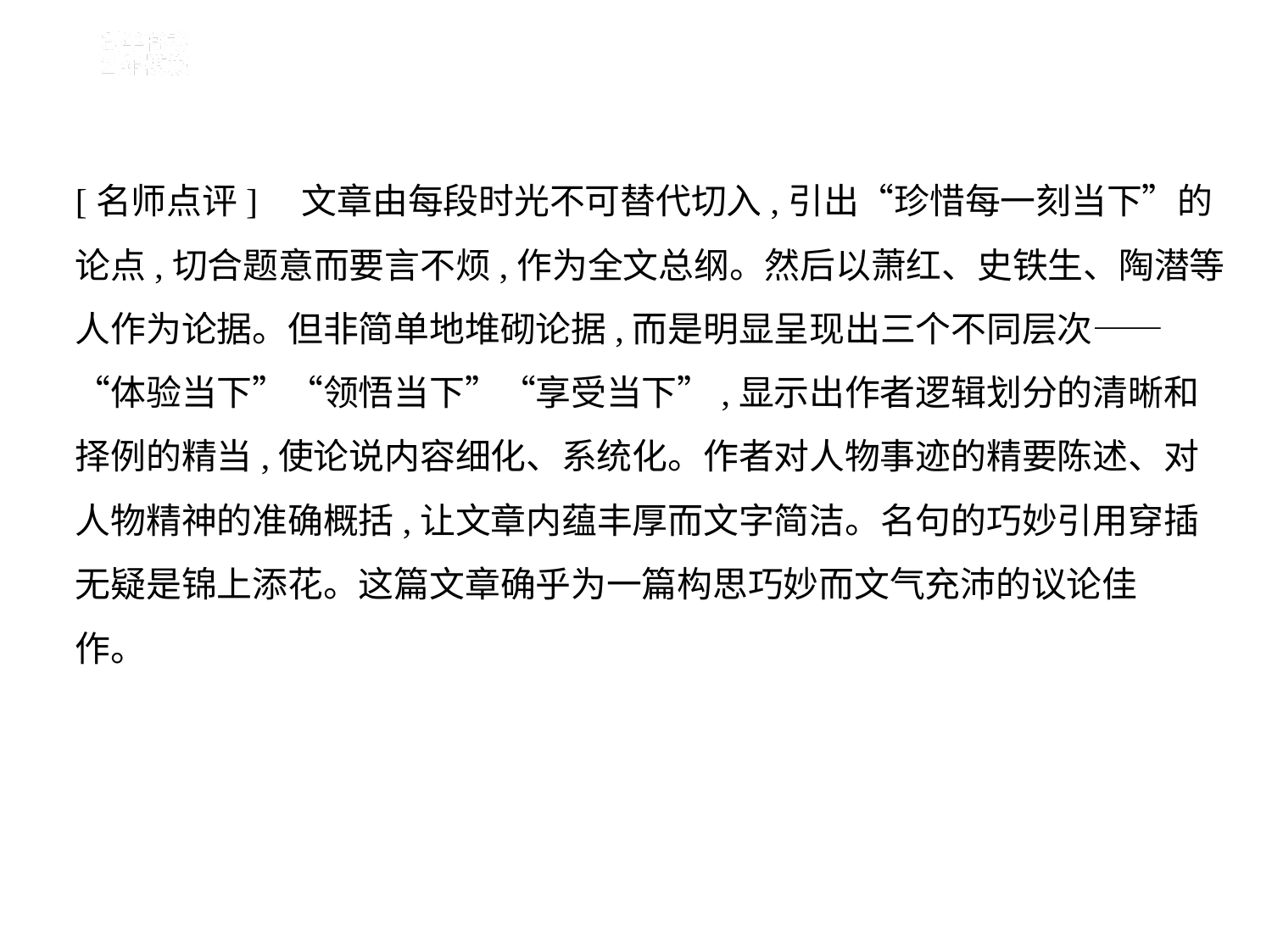

[名师点评]　文章由每段时光不可替代切入,引出“珍惜每一刻当下”的
论点,切合题意而要言不烦,作为全文总纲。然后以萧红、史铁生、陶潜等
人作为论据。但非简单地堆砌论据,而是明显呈现出三个不同层次——
“体验当下”“领悟当下”“享受当下”,显示出作者逻辑划分的清晰和
择例的精当,使论说内容细化、系统化。作者对人物事迹的精要陈述、对
人物精神的准确概括,让文章内蕴丰厚而文字简洁。名句的巧妙引用穿插
无疑是锦上添花。这篇文章确乎为一篇构思巧妙而文气充沛的议论佳
作。